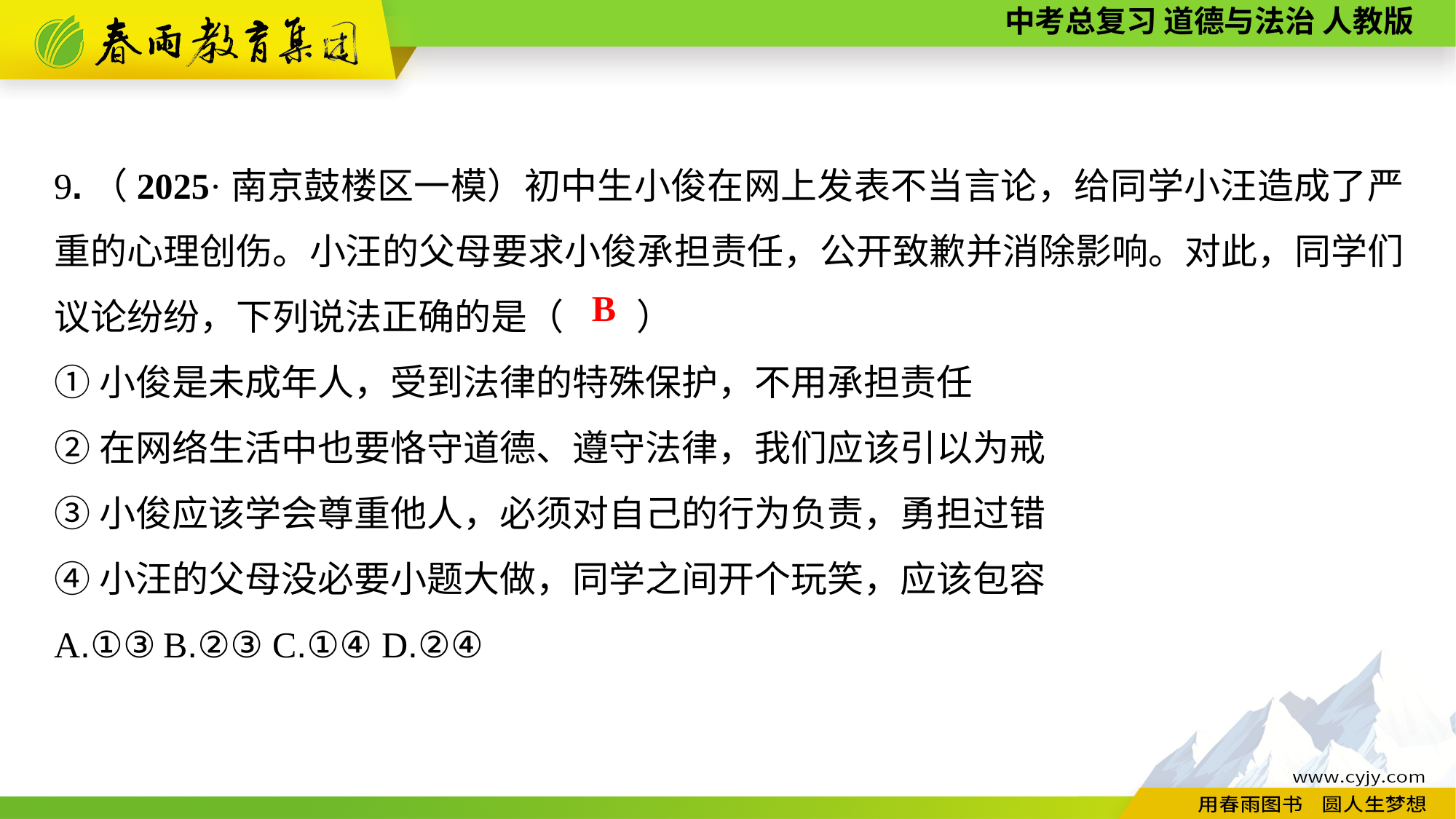

9.（2025·南京鼓楼区一模）初中生小俊在网上发表不当言论，给同学小汪造成了严重的心理创伤。小汪的父母要求小俊承担责任，公开致歉并消除影响。对此，同学们议论纷纷，下列说法正确的是（　　）
①小俊是未成年人，受到法律的特殊保护，不用承担责任
②在网络生活中也要恪守道德、遵守法律，我们应该引以为戒
③小俊应该学会尊重他人，必须对自己的行为负责，勇担过错
④小汪的父母没必要小题大做，同学之间开个玩笑，应该包容
A.①③	B.②③	C.①④	D.②④
B